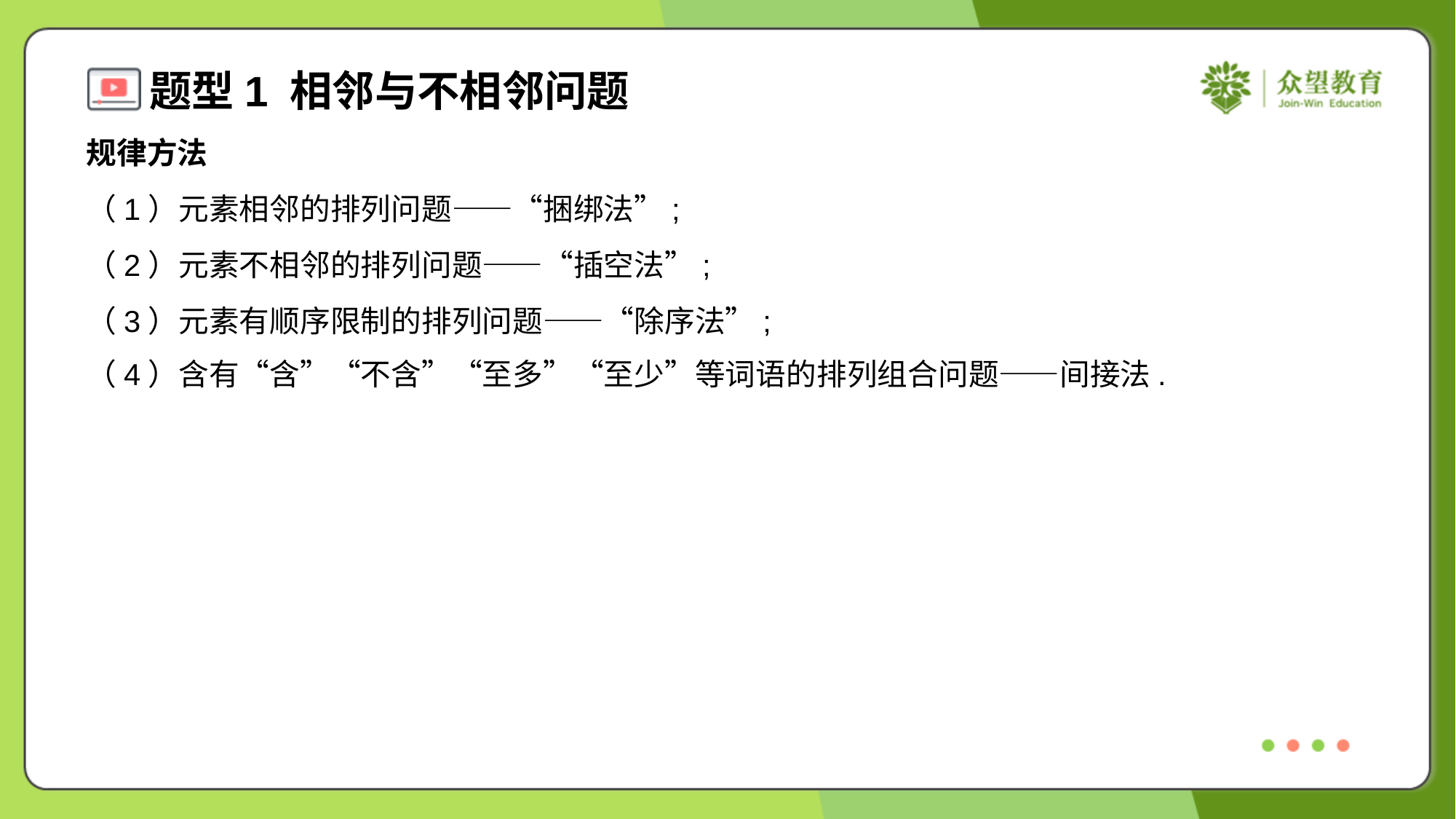

规律方法
（1）元素相邻的排列问题——“捆绑法”;
（2）元素不相邻的排列问题——“插空法”;
（3）元素有顺序限制的排列问题——“除序法”;
（4）含有“含”“不含”“至多”“至少”等词语的排列组合问题——间接法.